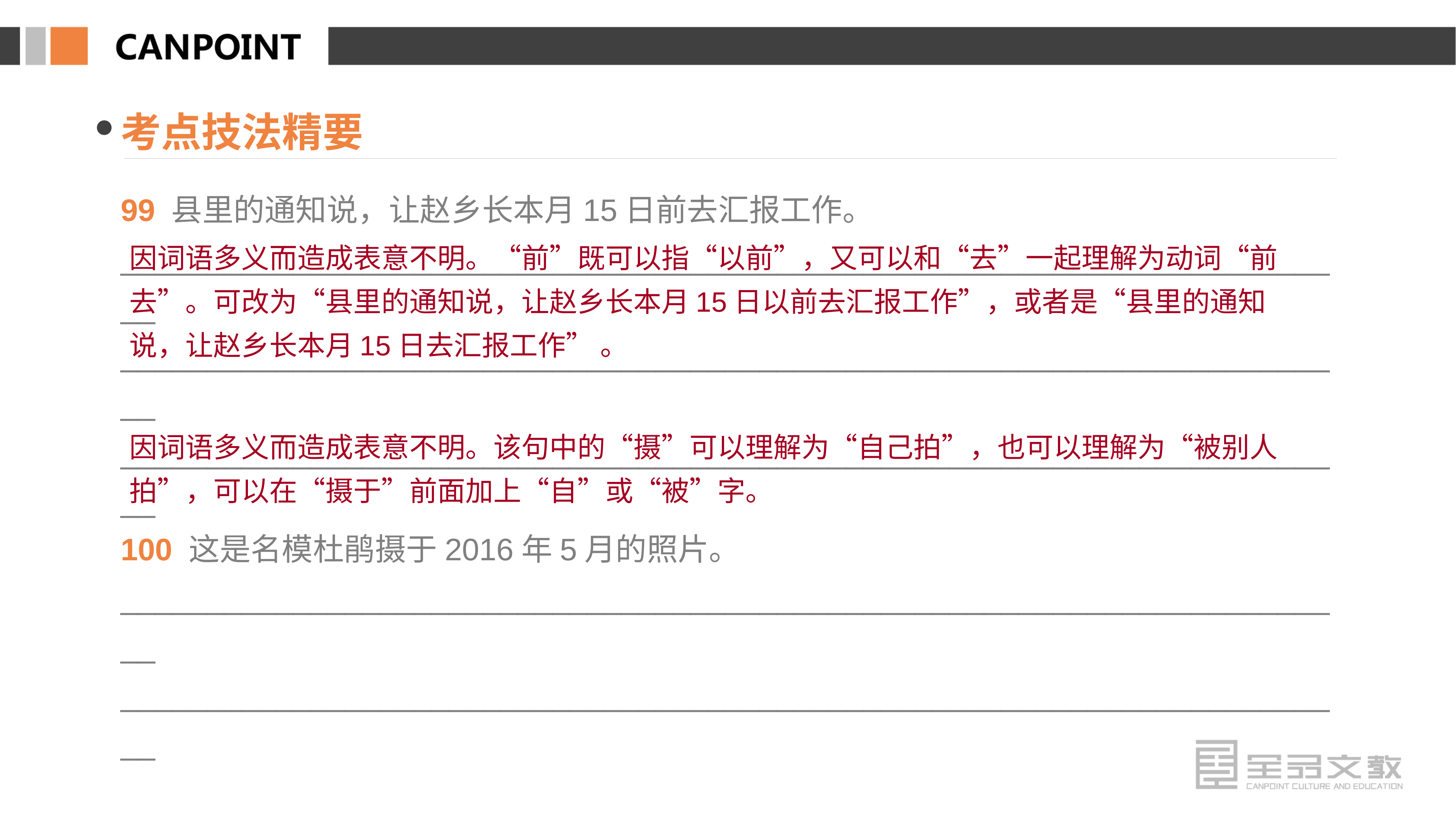

考点技法精要

99 县里的通知说，让赵乡长本月15日前去汇报工作。
________________________________________________________________________
________________________________________________________________________
________________________________________________________________________
100 这是名模杜鹃摄于2016年5月的照片。
________________________________________________________________________
________________________________________________________________________
因词语多义而造成表意不明。“前”既可以指“以前”，又可以和“去”一起理解为动词“前去”。可改为“县里的通知说，让赵乡长本月15日以前去汇报工作”，或者是“县里的通知说，让赵乡长本月15日去汇报工作” 。
因词语多义而造成表意不明。该句中的“摄”可以理解为“自己拍”，也可以理解为“被别人拍”，可以在“摄于”前面加上“自”或“被”字。